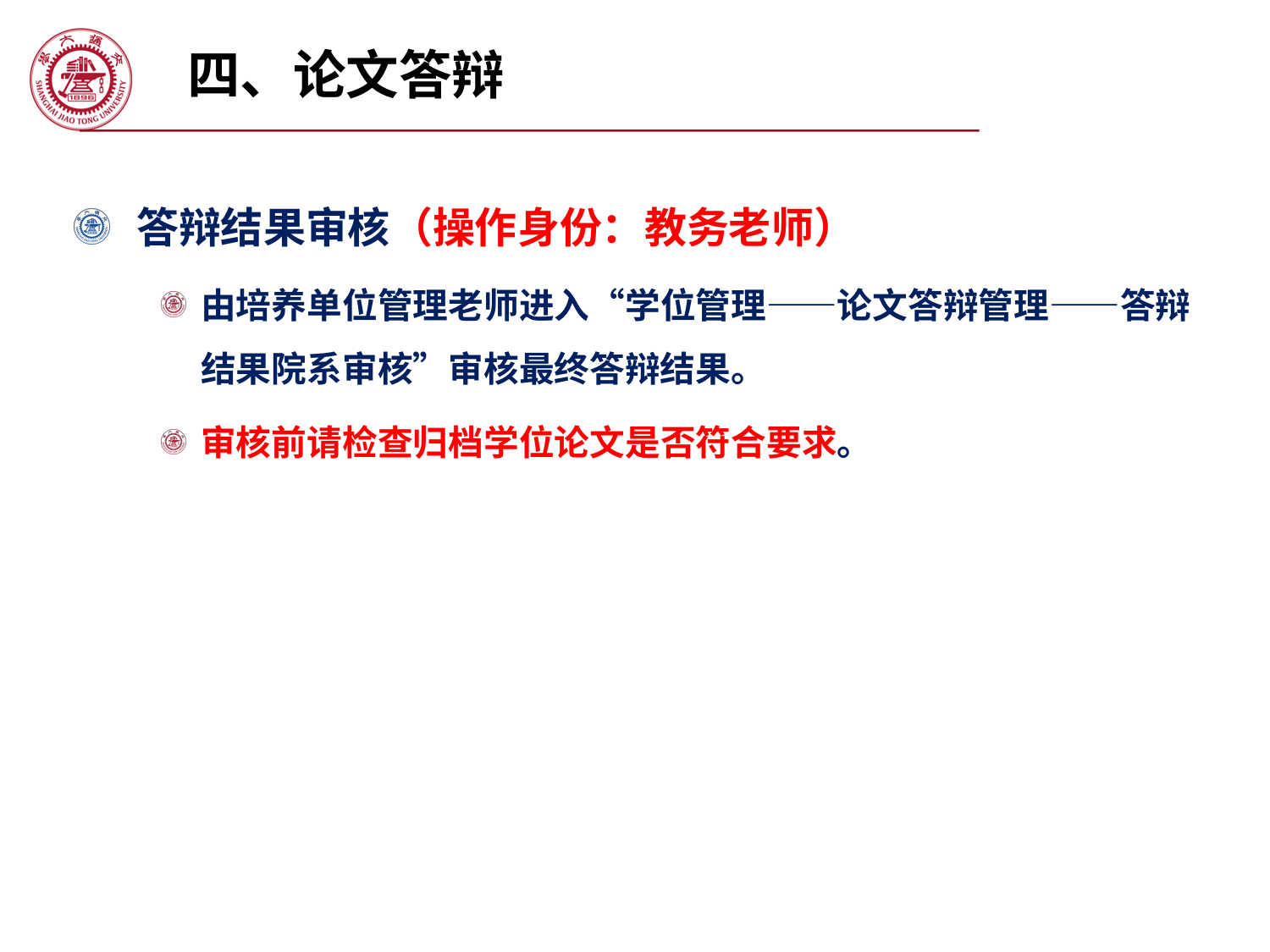

四、论文答辩
答辩结果审核（操作身份：教务老师）
由培养单位管理老师进入“学位管理——论文答辩管理——答辩结果院系审核”审核最终答辩结果。
审核前请检查归档学位论文是否符合要求。